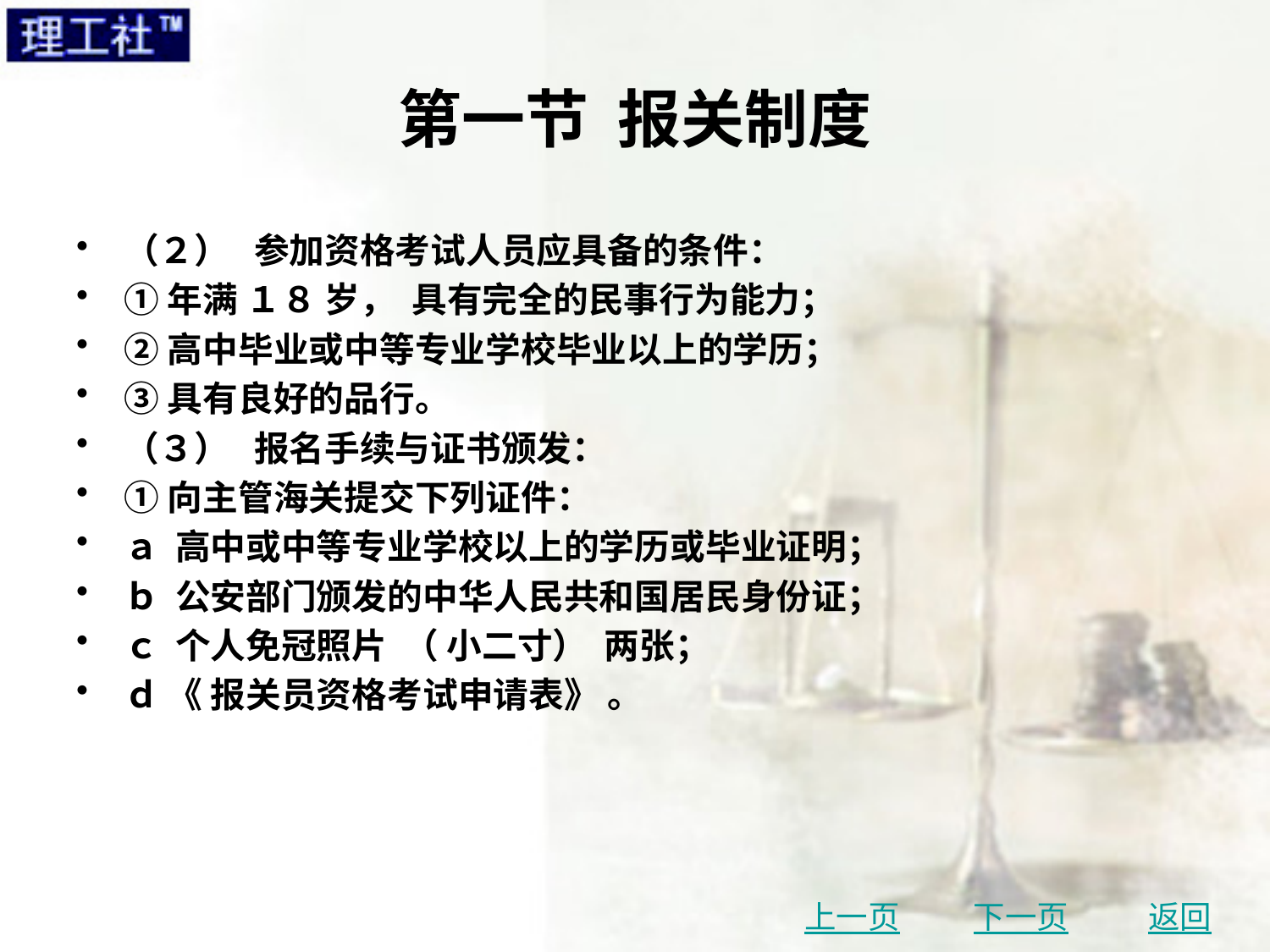

# 第一节  报关制度
（２）   参加资格考试人员应具备的条件：
①年满 １８ 岁，  具有完全的民事行为能力；
②高中毕业或中等专业学校毕业以上的学历；
③具有良好的品行。
（３）   报名手续与证书颁发：
①向主管海关提交下列证件：
ａ  高中或中等专业学校以上的学历或毕业证明；
ｂ  公安部门颁发的中华人民共和国居民身份证；
ｃ  个人免冠照片  （ 小二寸）  两张；
ｄ 《 报关员资格考试申请表》 。

上一页
下一页
返回